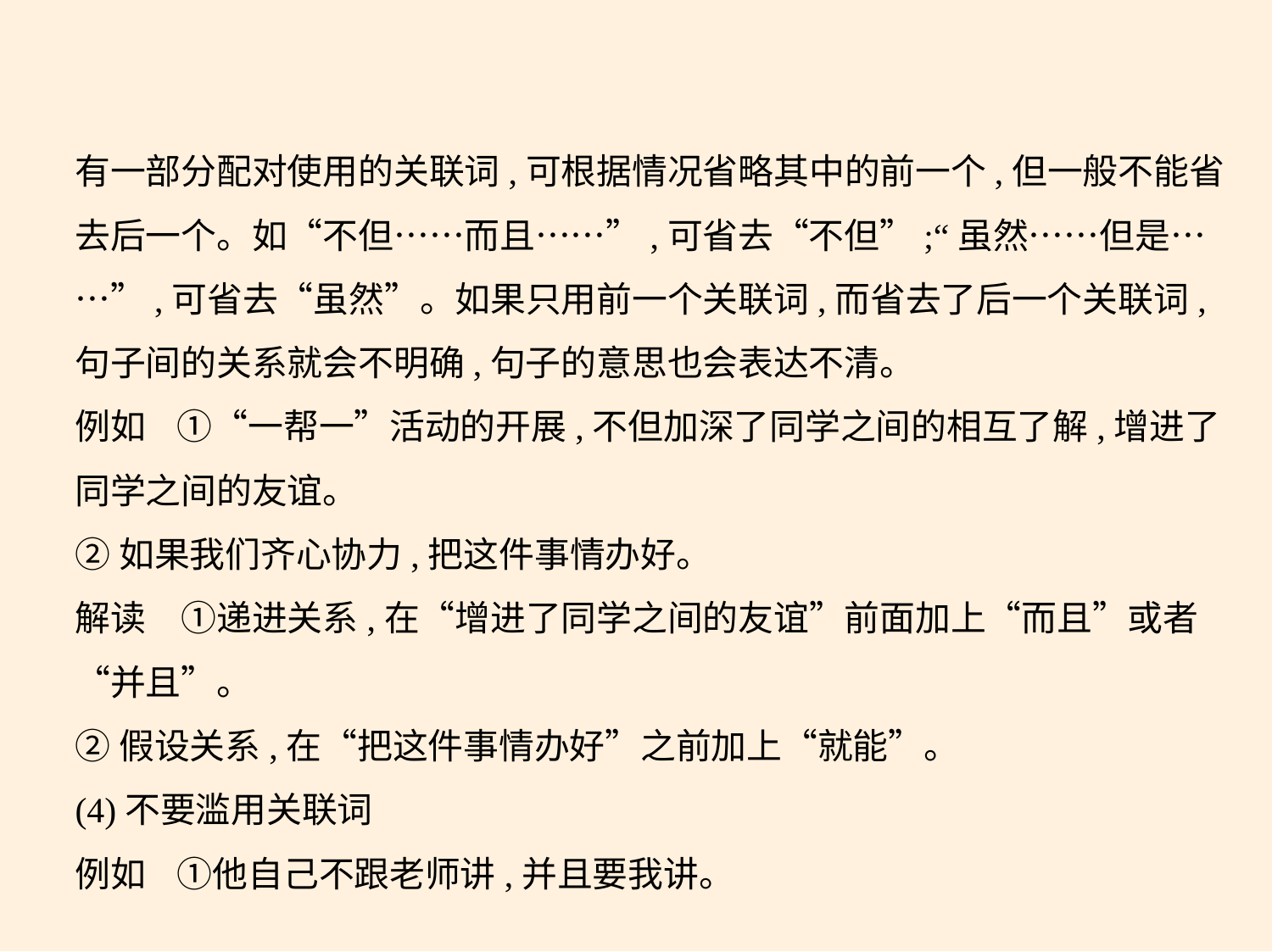

有一部分配对使用的关联词,可根据情况省略其中的前一个,但一般不能省
去后一个。如“不但……而且……”,可省去“不但”;“虽然……但是…
…”,可省去“虽然”。如果只用前一个关联词,而省去了后一个关联词,
句子间的关系就会不明确,句子的意思也会表达不清。
例如    ①“一帮一”活动的开展,不但加深了同学之间的相互了解,增进了
同学之间的友谊。
②如果我们齐心协力,把这件事情办好。
解读　①递进关系,在“增进了同学之间的友谊”前面加上“而且”或者
“并且”。
②假设关系,在“把这件事情办好”之前加上“就能”。
(4)不要滥用关联词
例如    ①他自己不跟老师讲,并且要我讲。